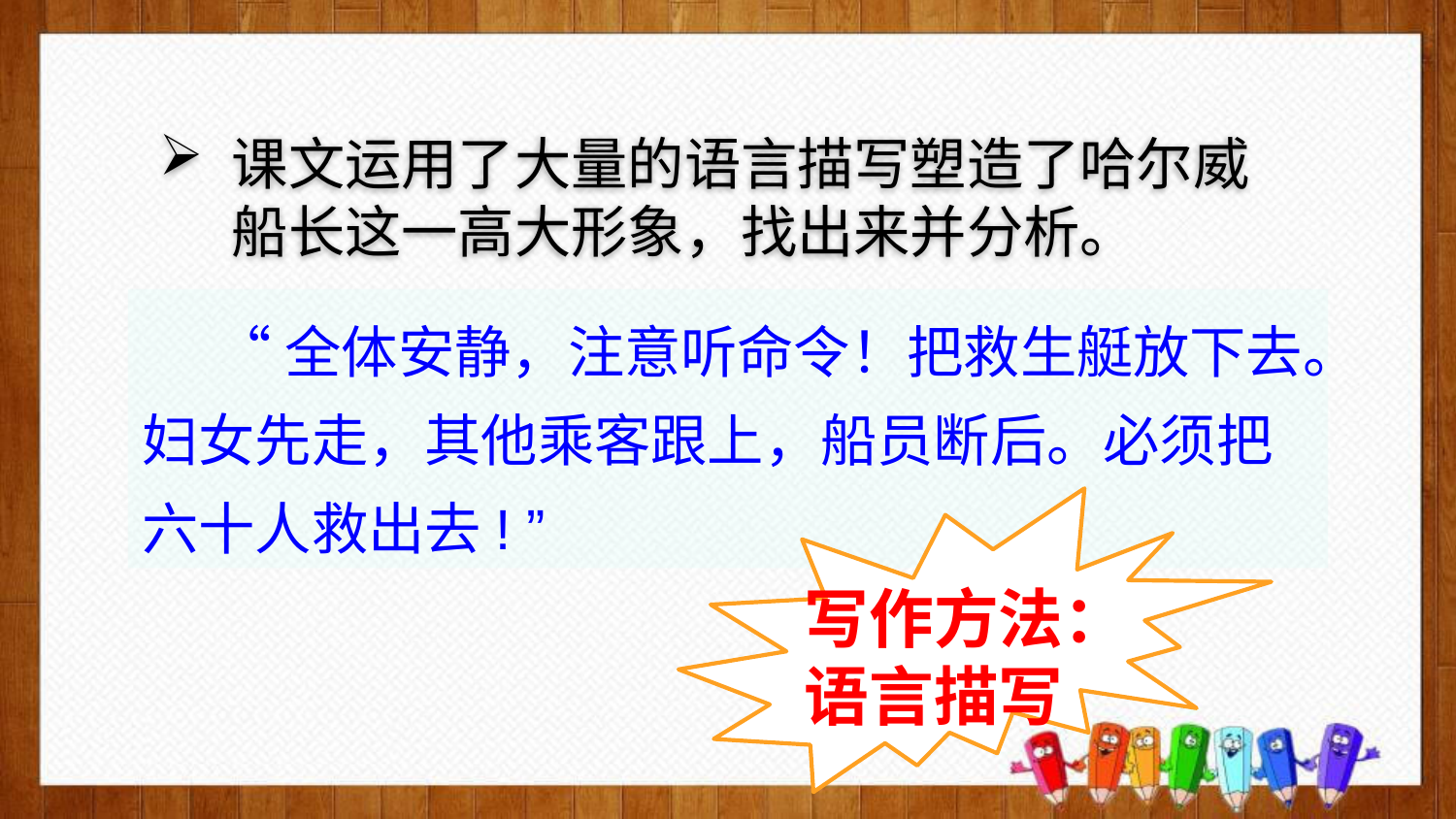

课文运用了大量的语言描写塑造了哈尔威船长这一高大形象，找出来并分析。
“全体安静，注意听命令！把救生艇放下去。妇女先走，其他乘客跟上，船员断后。必须把六十人救出去! ”

写作方法：语言描写